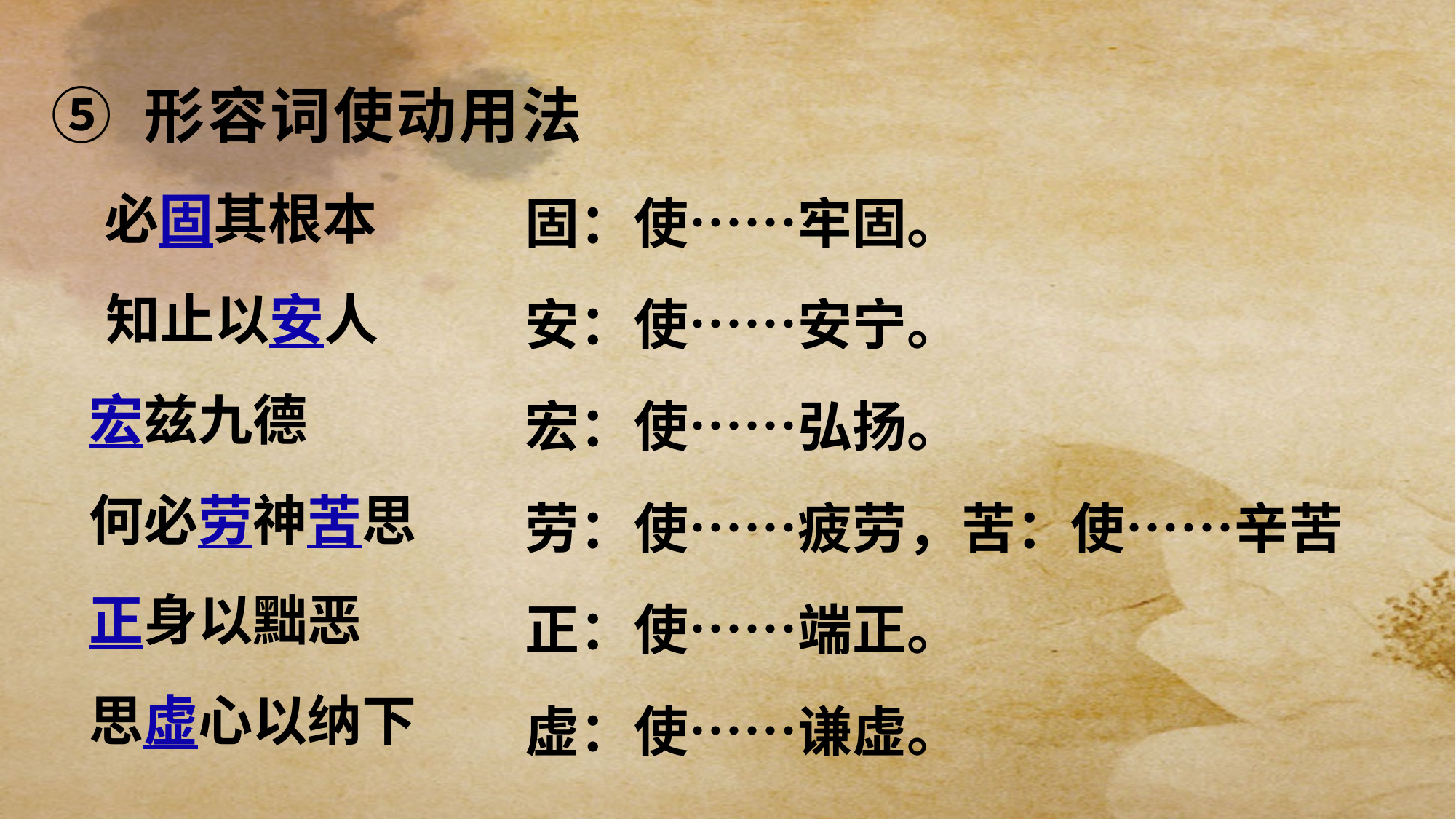

⑤ 形容词使动用法
　　必固其根本
　知止以安人
  宏兹九德
  何必劳神苦思
  正身以黜恶
  思虚心以纳下
固：使……牢固。
安：使……安宁。
宏：使……弘扬。
劳：使……疲劳，苦：使……辛苦
正：使……端正。
虚：使……谦虚。